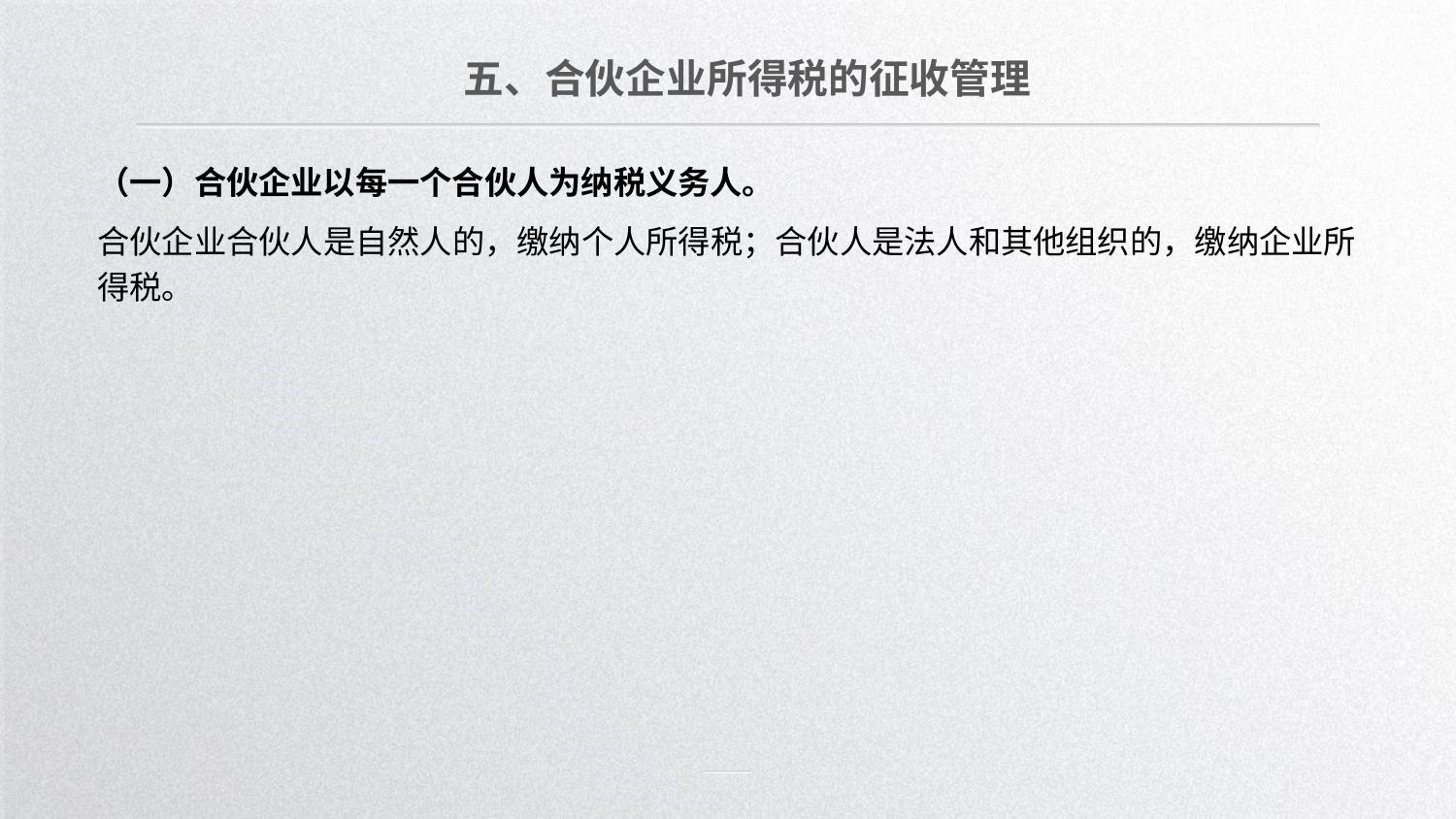

五、合伙企业所得税的征收管理
（一）合伙企业以每一个合伙人为纳税义务人。
合伙企业合伙人是自然人的，缴纳个人所得税；合伙人是法人和其他组织的，缴纳企业所得税。